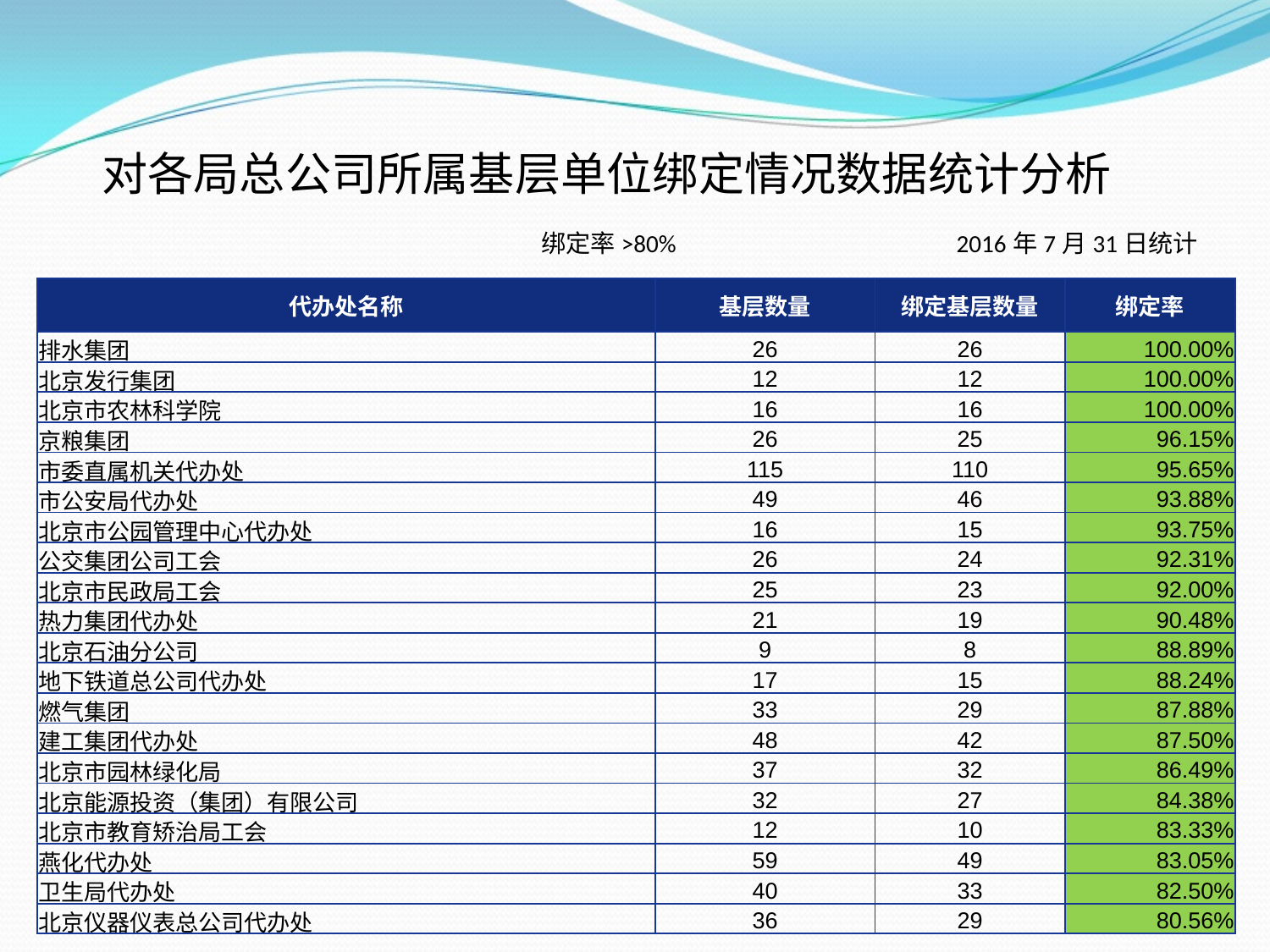

对各局总公司所属基层单位绑定情况数据统计分析
绑定率>80%                                                   2016年7月31日统计
| 代办处名称 | 基层数量 | 绑定基层数量 | 绑定率 |
| --- | --- | --- | --- |
| 排水集团 | 26 | 26 | 100.00% |
| 北京发行集团 | 12 | 12 | 100.00% |
| 北京市农林科学院 | 16 | 16 | 100.00% |
| 京粮集团 | 26 | 25 | 96.15% |
| 市委直属机关代办处 | 115 | 110 | 95.65% |
| 市公安局代办处 | 49 | 46 | 93.88% |
| 北京市公园管理中心代办处 | 16 | 15 | 93.75% |
| 公交集团公司工会 | 26 | 24 | 92.31% |
| 北京市民政局工会 | 25 | 23 | 92.00% |
| 热力集团代办处 | 21 | 19 | 90.48% |
| 北京石油分公司 | 9 | 8 | 88.89% |
| 地下铁道总公司代办处 | 17 | 15 | 88.24% |
| 燃气集团 | 33 | 29 | 87.88% |
| 建工集团代办处 | 48 | 42 | 87.50% |
| 北京市园林绿化局 | 37 | 32 | 86.49% |
| 北京能源投资（集团）有限公司 | 32 | 27 | 84.38% |
| 北京市教育矫治局工会 | 12 | 10 | 83.33% |
| 燕化代办处 | 59 | 49 | 83.05% |
| 卫生局代办处 | 40 | 33 | 82.50% |
| 北京仪器仪表总公司代办处 | 36 | 29 | 80.56% |